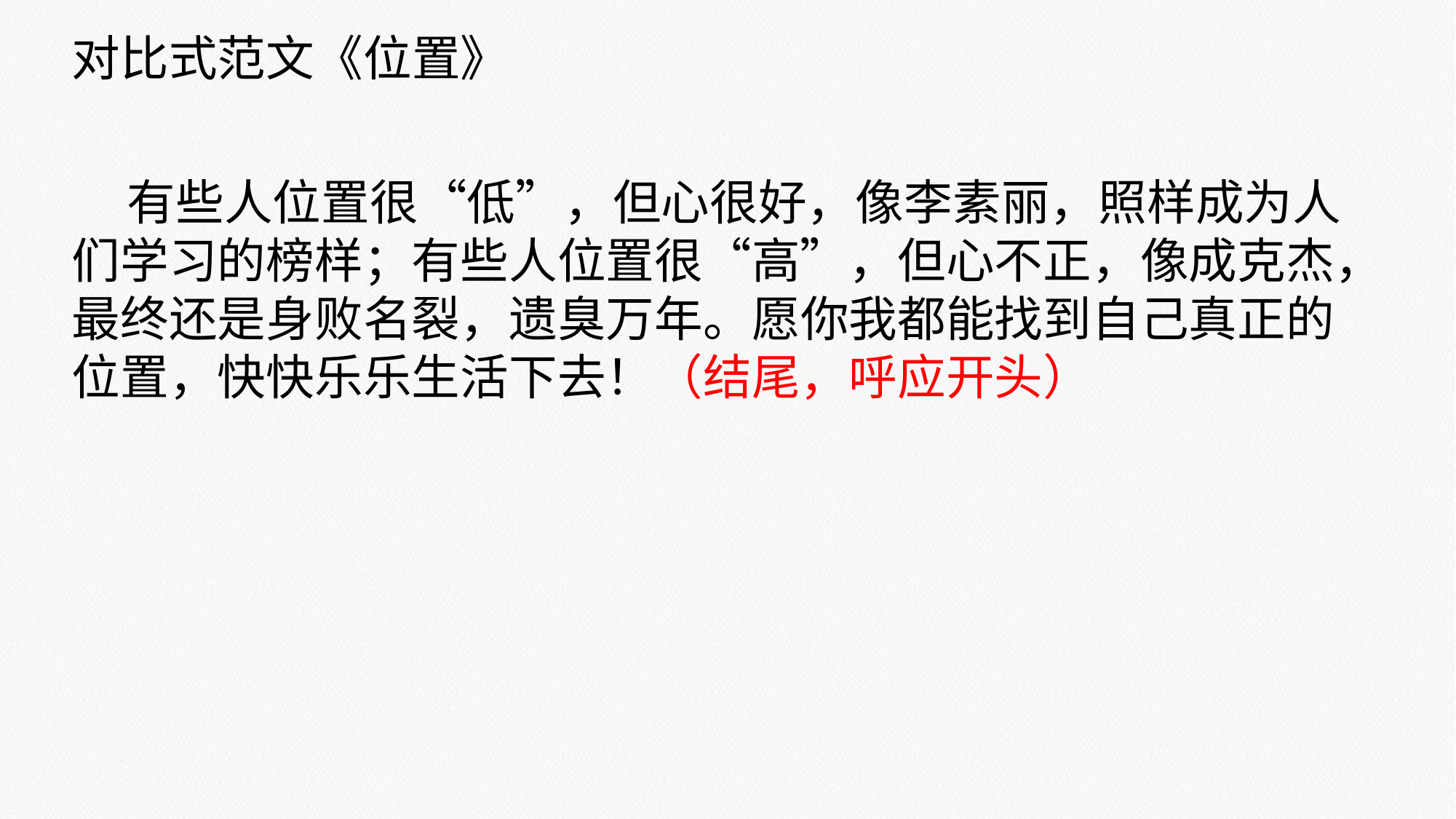

对比式范文《位置》
    有些人位置很“低”，但心很好，像李素丽，照样成为人们学习的榜样；有些人位置很“高”，但心不正，像成克杰，最终还是身败名裂，遗臭万年。愿你我都能找到自己真正的位置，快快乐乐生活下去！（结尾，呼应开头）